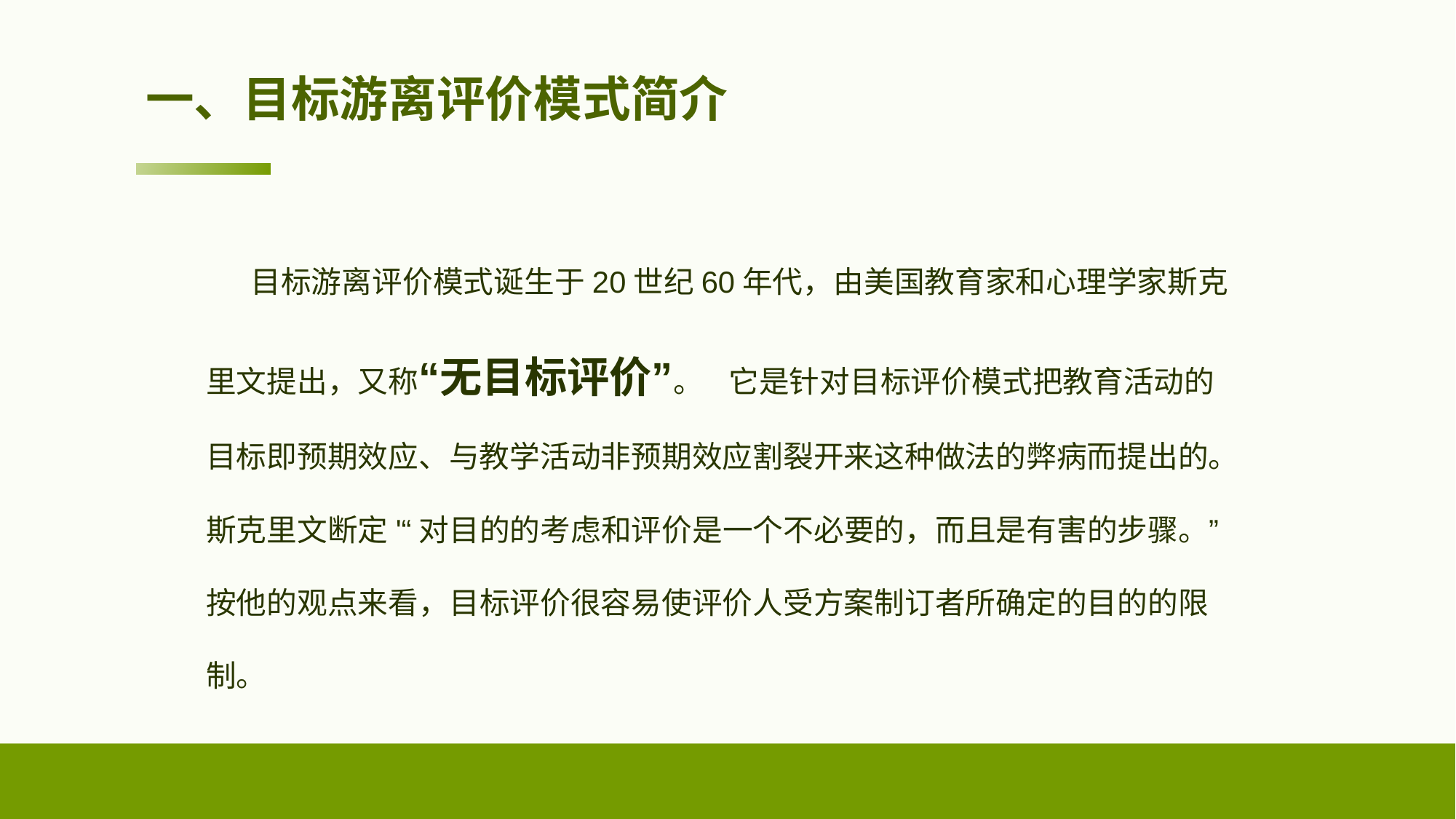

一、目标游离评价模式简介

     目标游离评价模式诞生于20世纪60年代，由美国教育家和心理学家斯克里文提出，又称“无目标评价”。   它是针对目标评价模式把教育活动的目标即预期效应、与教学活动非预期效应割裂开来这种做法的弊病而提出的。斯克里文断定'“对目的的考虑和评价是一个不必要的，而且是有害的步骤。”按他的观点来看，目标评价很容易使评价人受方案制订者所确定的目的的限制。